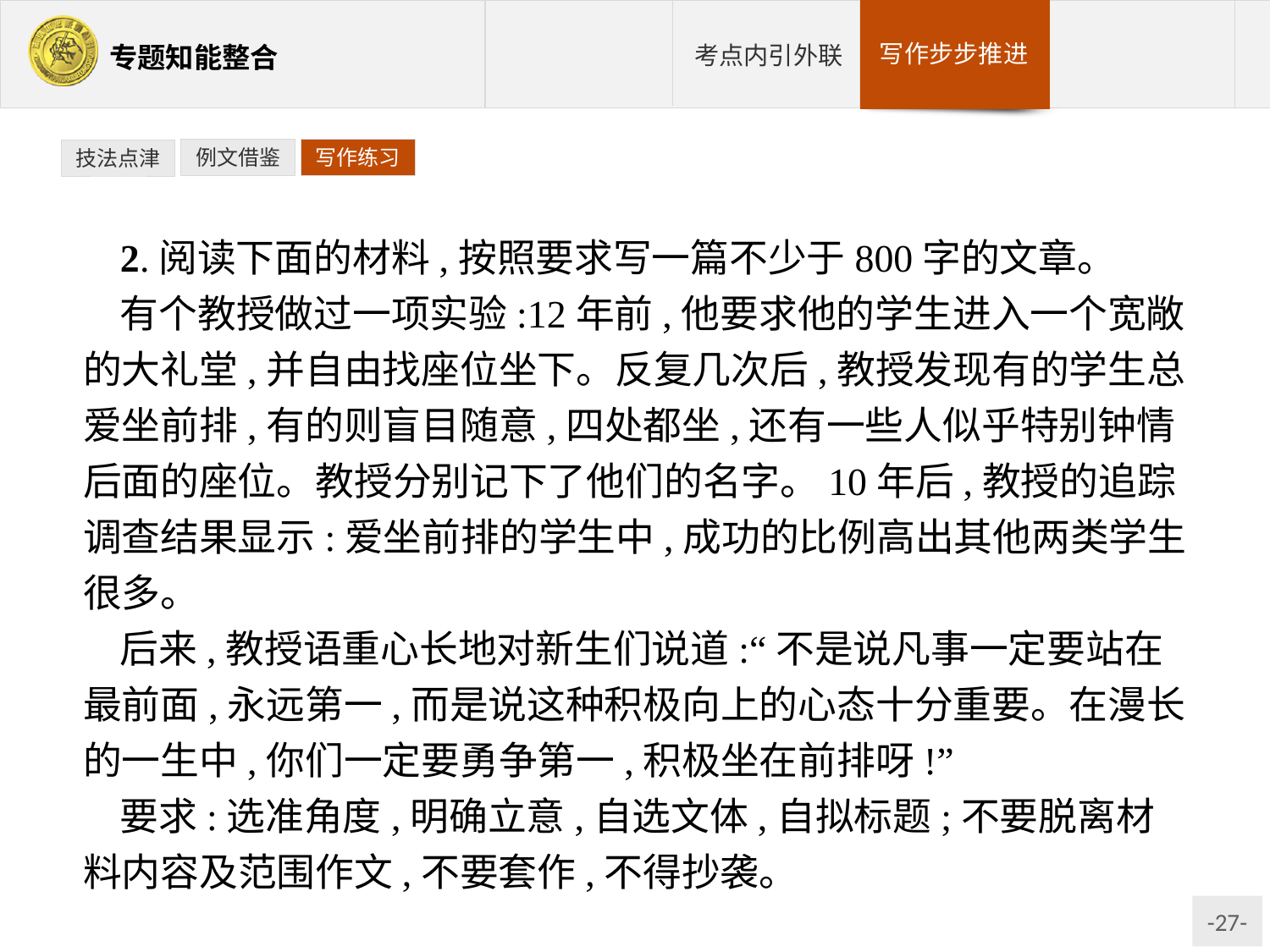

例文借鉴
写作练习
技法点津
2.阅读下面的材料,按照要求写一篇不少于800字的文章。
有个教授做过一项实验:12年前,他要求他的学生进入一个宽敞的大礼堂,并自由找座位坐下。反复几次后,教授发现有的学生总爱坐前排,有的则盲目随意,四处都坐,还有一些人似乎特别钟情后面的座位。教授分别记下了他们的名字。10年后,教授的追踪调查结果显示:爱坐前排的学生中,成功的比例高出其他两类学生很多。
后来,教授语重心长地对新生们说道:“不是说凡事一定要站在最前面,永远第一,而是说这种积极向上的心态十分重要。在漫长的一生中,你们一定要勇争第一,积极坐在前排呀!”
要求:选准角度,明确立意,自选文体,自拟标题;不要脱离材料内容及范围作文,不要套作,不得抄袭。